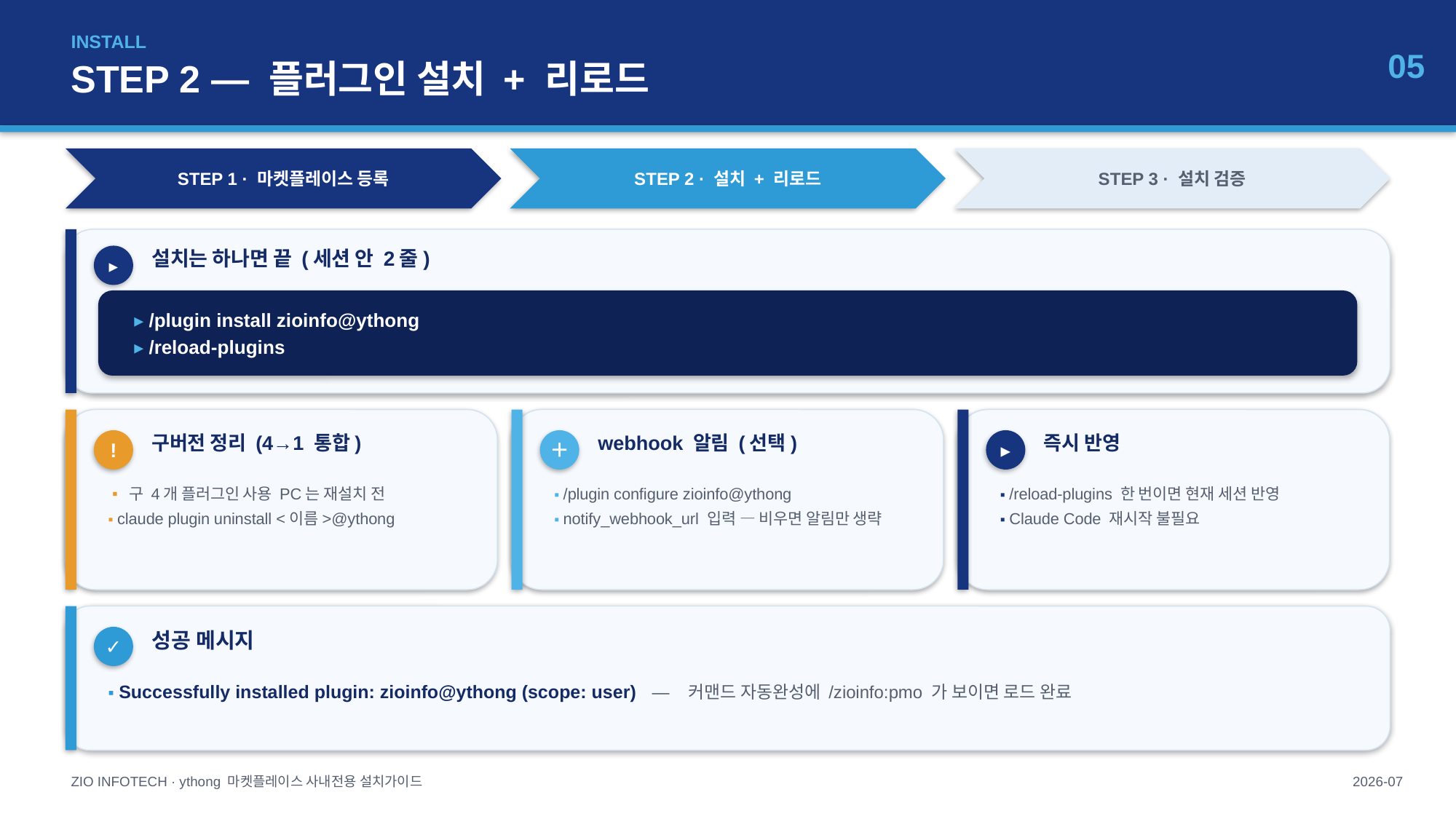

INSTALL
STEP 2 — 플러그인 설치 + 리로드
05

STEP 1 · 마켓플레이스 등록
STEP 2 · 설치 + 리로드
STEP 3 · 설치 검증

설치는 하나면 끝 (세션 안 2줄)
▸

▸ /plugin install zioinfo@ythong
▸ /reload-plugins

구버전 정리 (4→1 통합)
webhook 알림 (선택)
즉시 반영
!
＋
▸
▪ 구 4개 플러그인 사용 PC는 재설치 전
▪ claude plugin uninstall <이름>@ythong
▪ /plugin configure zioinfo@ythong
▪ notify_webhook_url 입력 — 비우면 알림만 생략
▪ /reload-plugins 한 번이면 현재 세션 반영
▪ Claude Code 재시작 불필요

성공 메시지
✓
▪ Successfully installed plugin: zioinfo@ythong (scope: user)   —   커맨드 자동완성에 /zioinfo:pmo 가 보이면 로드 완료
ZIO INFOTECH · ythong 마켓플레이스 사내전용 설치가이드
2026-07